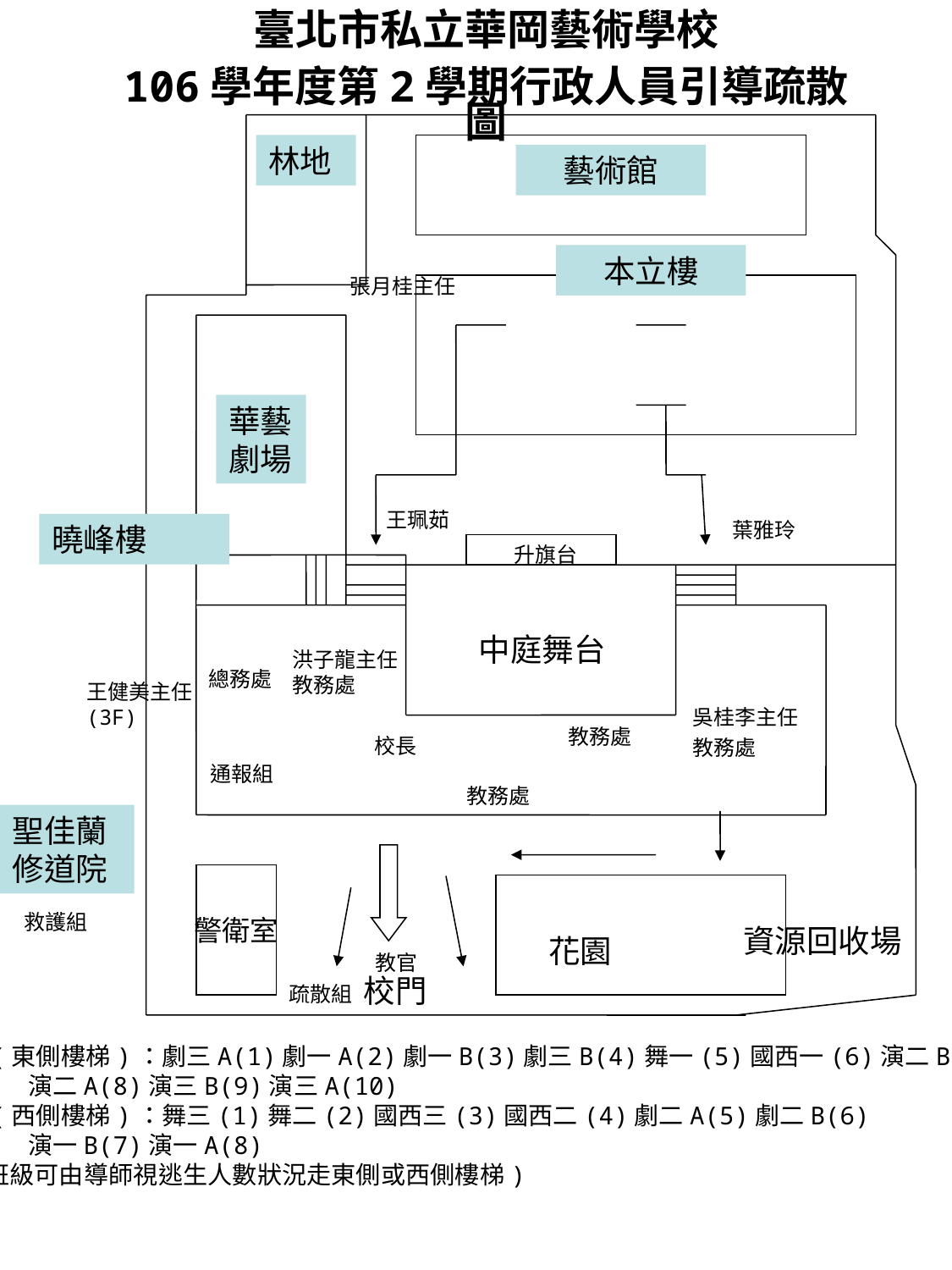

臺北市私立華岡藝術學校
106學年度第2學期行政人員引導疏散圖

林地

藝術館

本立樓

張月桂主任

華藝劇場

王珮茹
葉雅玲
曉峰樓

升旗台

中庭舞台
洪子龍主任
總務處
教務處
王健美主任(3F)
吳桂李主任

教務處

校長
教務處
通報組
教務處

聖佳蘭修道院

警衛室

救護組
 資源回收場
花園
教官
校門
疏散組

A組(東側樓梯)：劇三A(1)劇一A(2)劇一B(3)劇三B(4)舞一(5)國西一(6)演二B(7)
               演二A(8)演三B(9)演三A(10)
B組(西側樓梯)：舞三(1)舞二(2)國西三(3)國西二(4)劇二A(5)劇二B(6)
               演一B(7)演一A(8)
(各班級可由導師視逃生人數狀況走東側或西側樓梯)